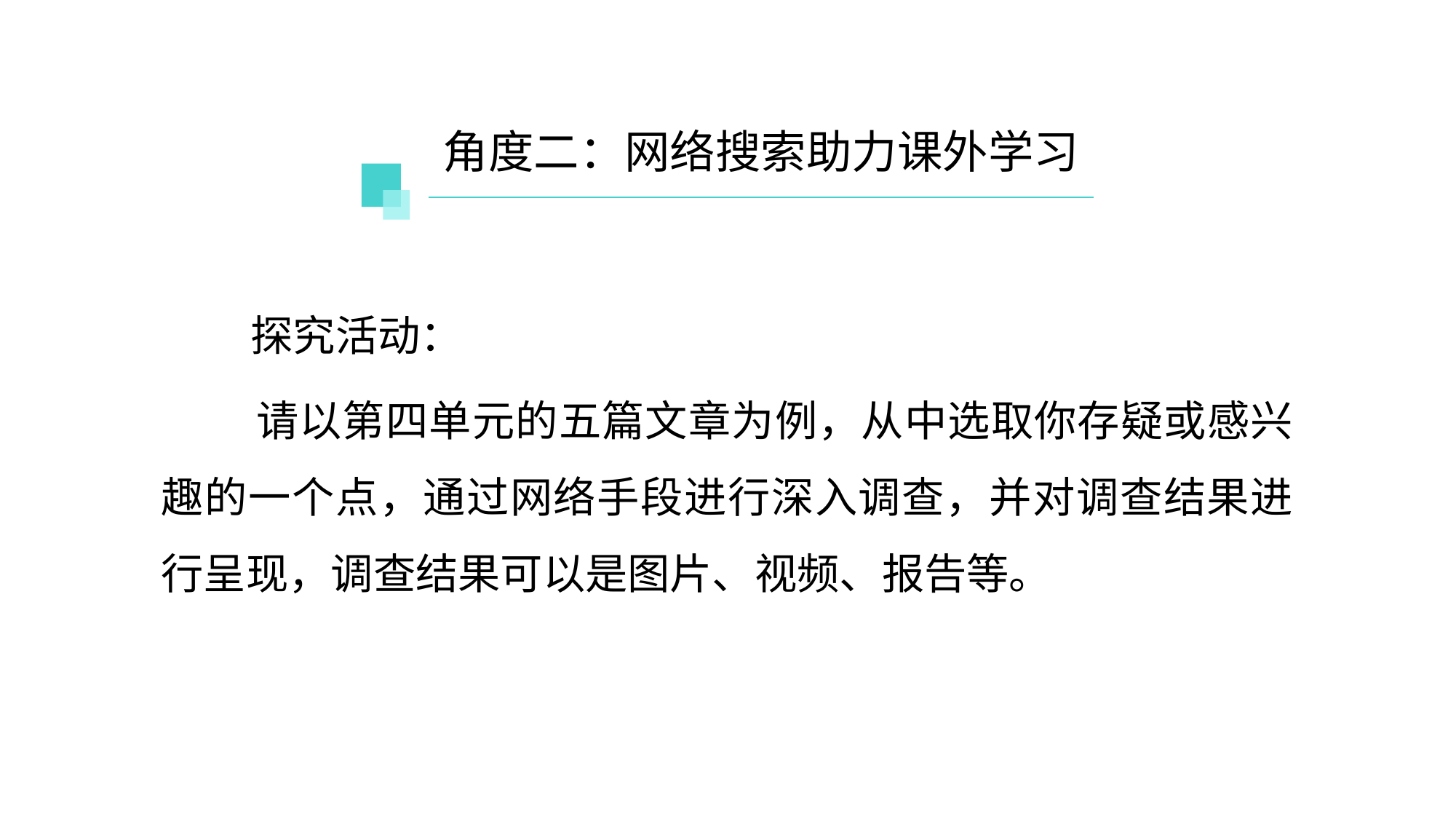

角度二：网络搜索助力课外学习

     探究活动：
     请以第四单元的五篇文章为例，从中选取你存疑或感兴趣的一个点，通过网络手段进行深入调查，并对调查结果进行呈现，调查结果可以是图片、视频、报告等。